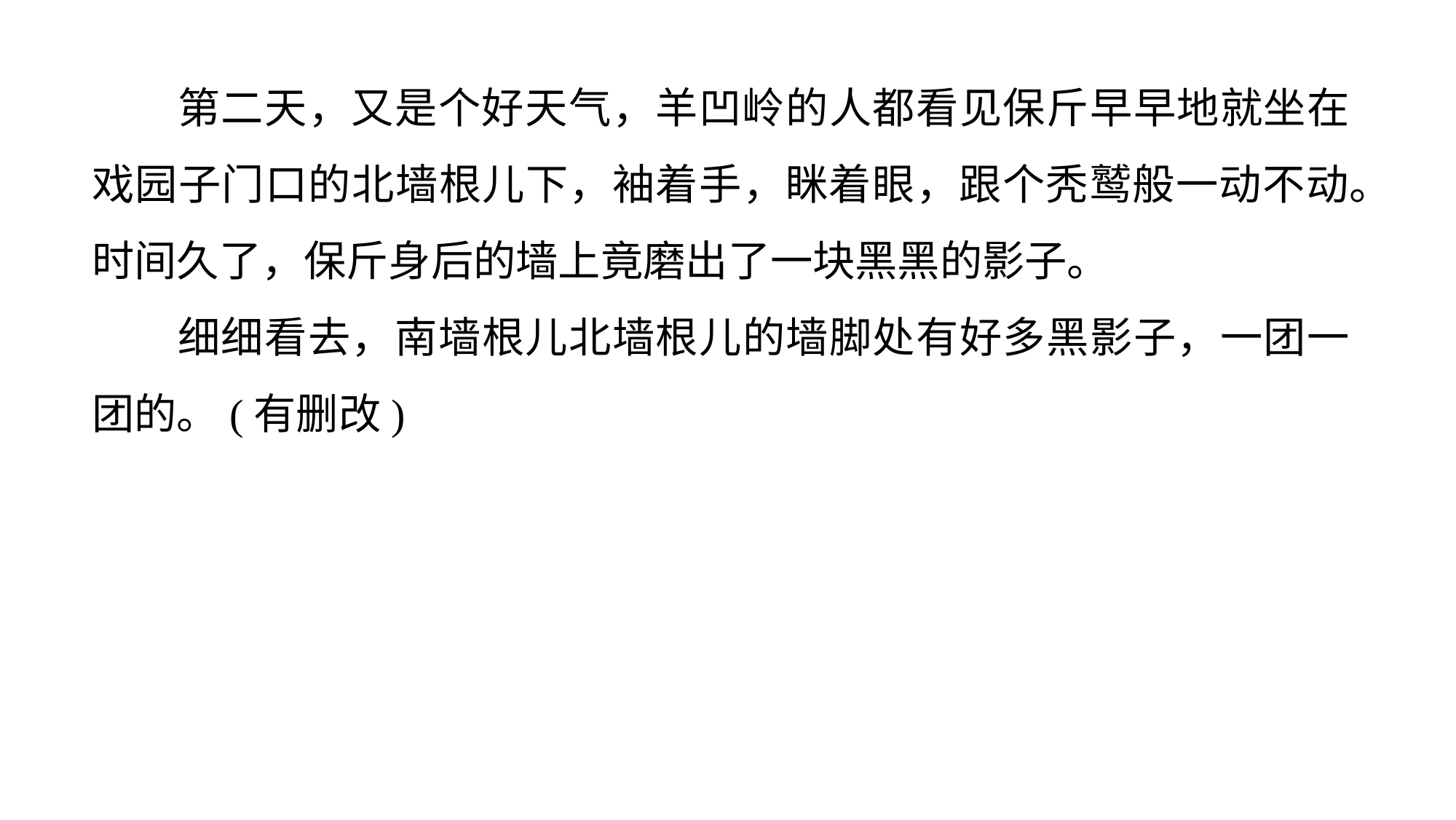

第二天，又是个好天气，羊凹岭的人都看见保斤早早地就坐在戏园子门口的北墙根儿下，袖着手，眯着眼，跟个秃鹫般一动不动。时间久了，保斤身后的墙上竟磨出了一块黑黑的影子。
细细看去，南墙根儿北墙根儿的墙脚处有好多黑影子，一团一团的。(有删改)